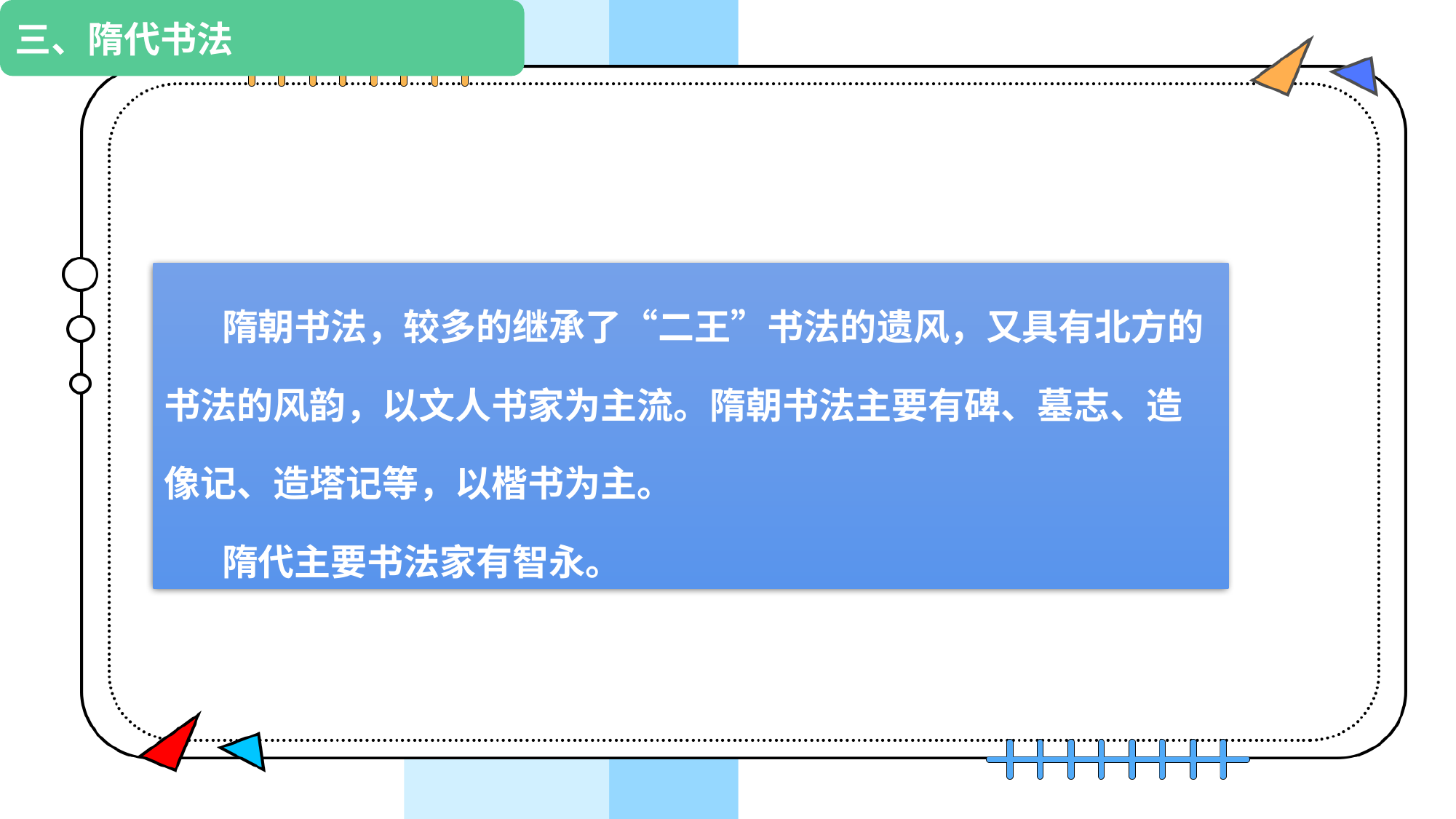

三、隋代书法
      隋朝书法，较多的继承了“二王”书法的遗风，又具有北方的书法的风韵，以文人书家为主流。隋朝书法主要有碑、墓志、造像记、造塔记等，以楷书为主。
      隋代主要书法家有智永。